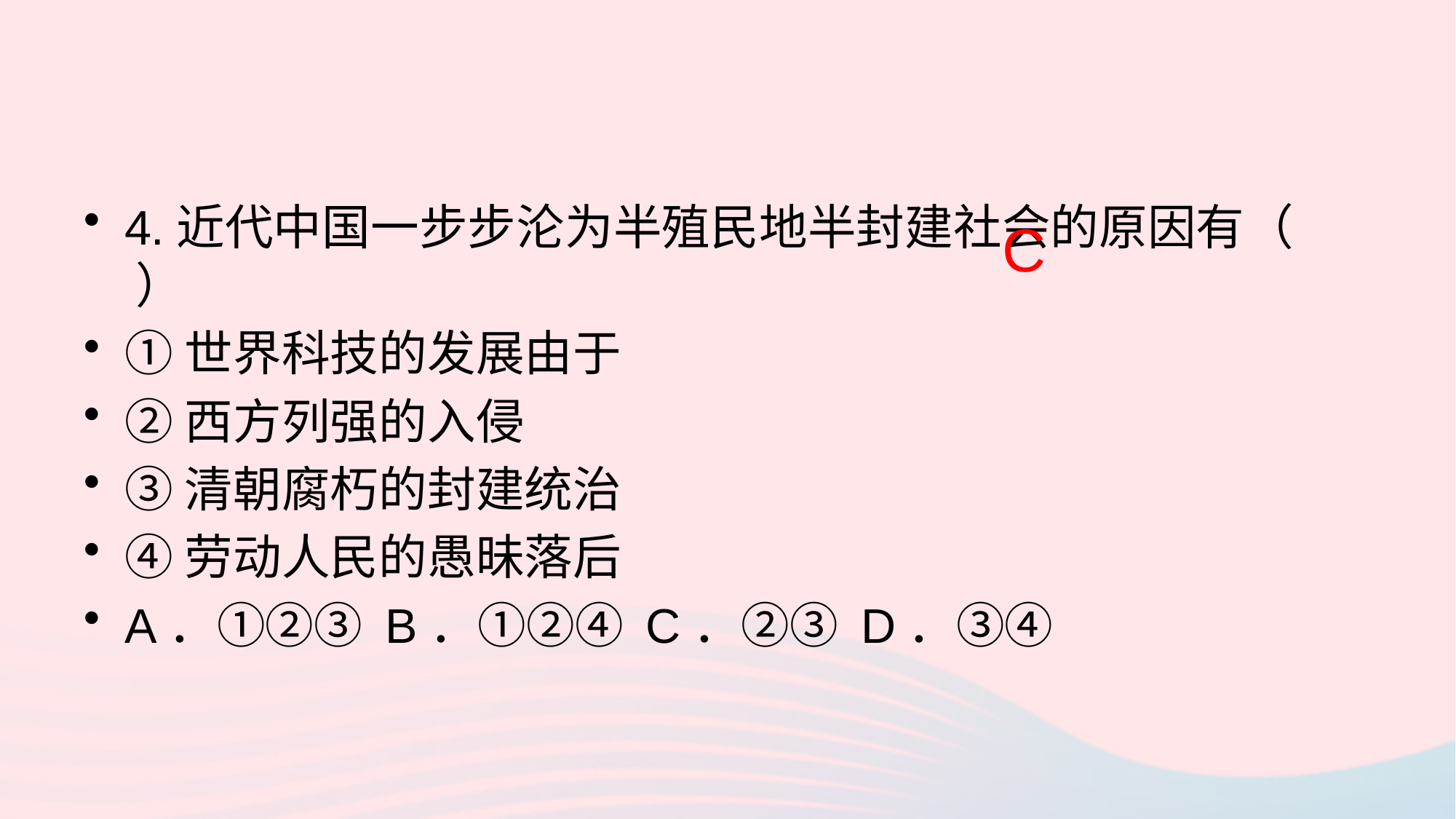

4.近代中国一步步沦为半殖民地半封建社会的原因有（      ）
①世界科技的发展由于
②西方列强的入侵
③清朝腐朽的封建统治
④劳动人民的愚昧落后
A．①②③ B．①②④ C．②③ D．③④
C